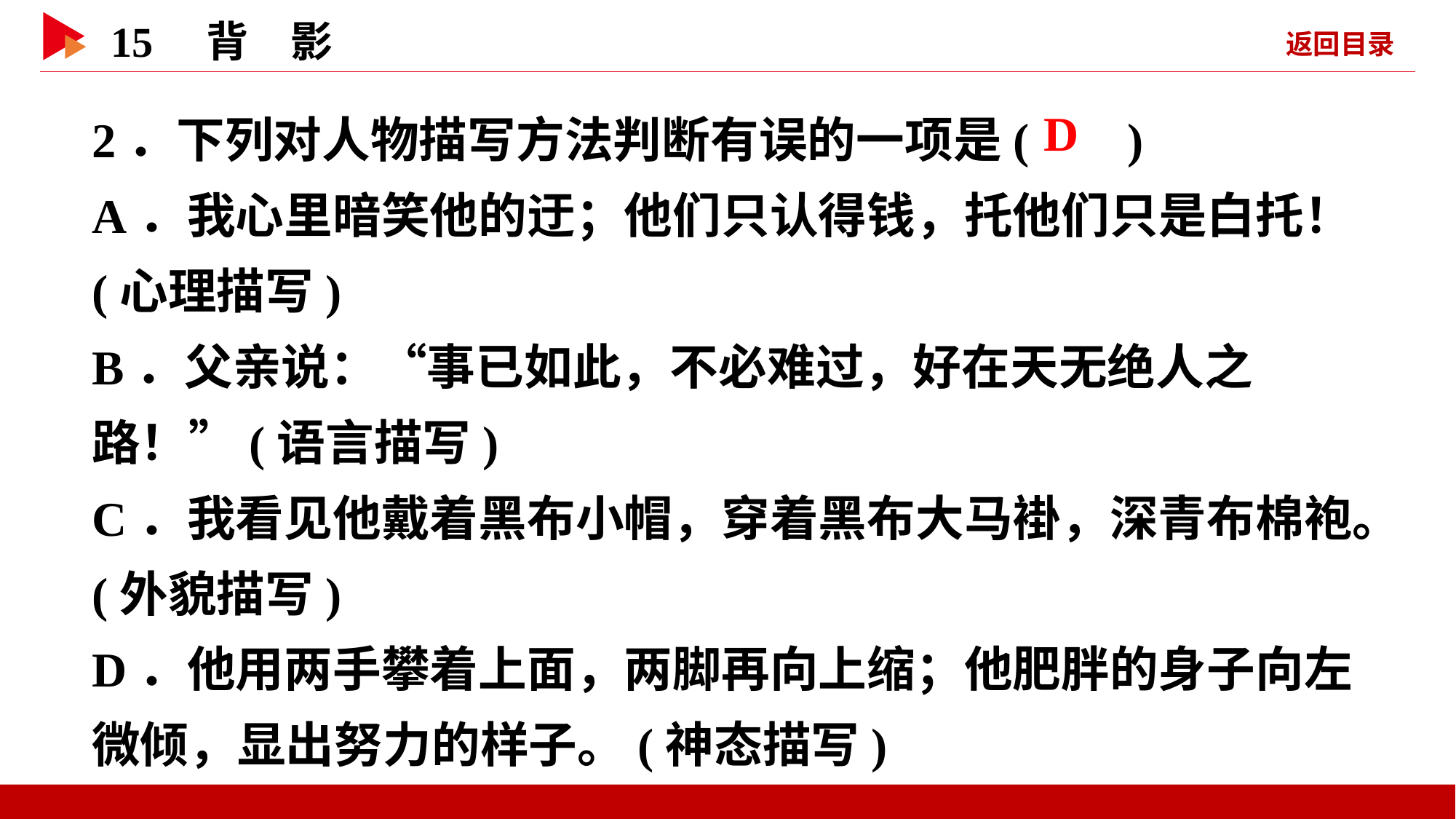

2．下列对人物描写方法判断有误的一项是(        )
A．我心里暗笑他的迂；他们只认得钱，托他们只是白托！(心理描写)
B．父亲说：“事已如此，不必难过，好在天无绝人之路！”(语言描写)
C．我看见他戴着黑布小帽，穿着黑布大马褂，深青布棉袍。(外貌描写)
D．他用两手攀着上面，两脚再向上缩；他肥胖的身子向左微倾，显出努力的样子。(神态描写)
   D